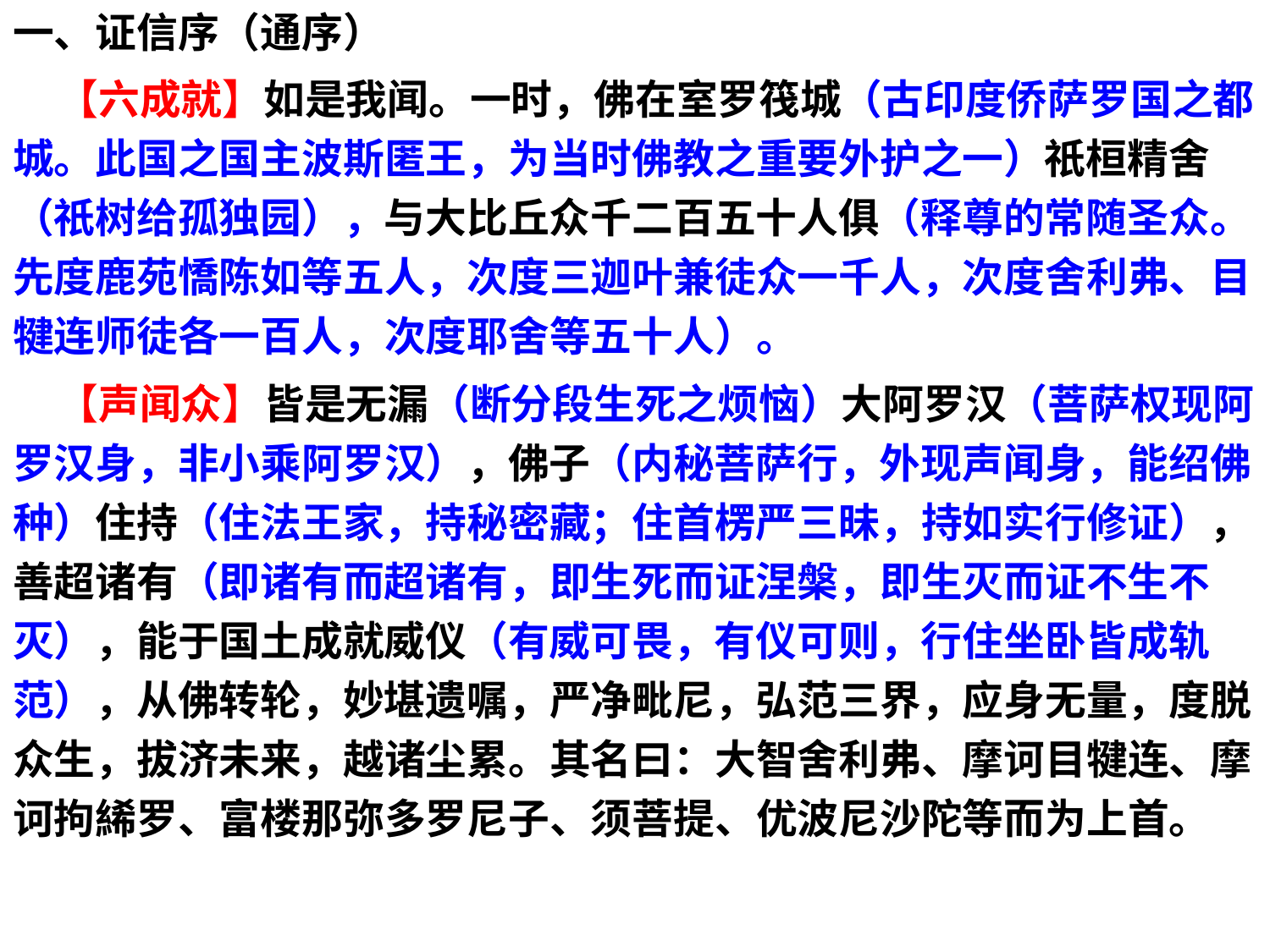

一、证信序（通序）
    【六成就】如是我闻。一时，佛在室罗筏城（古印度侨萨罗国之都城。此国之国主波斯匿王，为当时佛教之重要外护之一）祇桓精舍（祇树给孤独园），与大比丘众千二百五十人俱（释尊的常随圣众。先度鹿苑憍陈如等五人，次度三迦叶兼徒众一千人，次度舍利弗、目犍连师徒各一百人，次度耶舍等五十人）。
    【声闻众】皆是无漏（断分段生死之烦恼）大阿罗汉（菩萨权现阿罗汉身，非小乘阿罗汉），佛子（内秘菩萨行，外现声闻身，能绍佛种）住持（住法王家，持秘密藏；住首楞严三昧，持如实行修证），善超诸有（即诸有而超诸有，即生死而证涅槃，即生灭而证不生不灭），能于国土成就威仪（有威可畏，有仪可则，行住坐卧皆成轨范），从佛转轮，妙堪遗嘱，严净毗尼，弘范三界，应身无量，度脱众生，拔济未来，越诸尘累。其名曰：大智舍利弗、摩诃目犍连、摩诃拘絺罗、富楼那弥多罗尼子、须菩提、优波尼沙陀等而为上首。